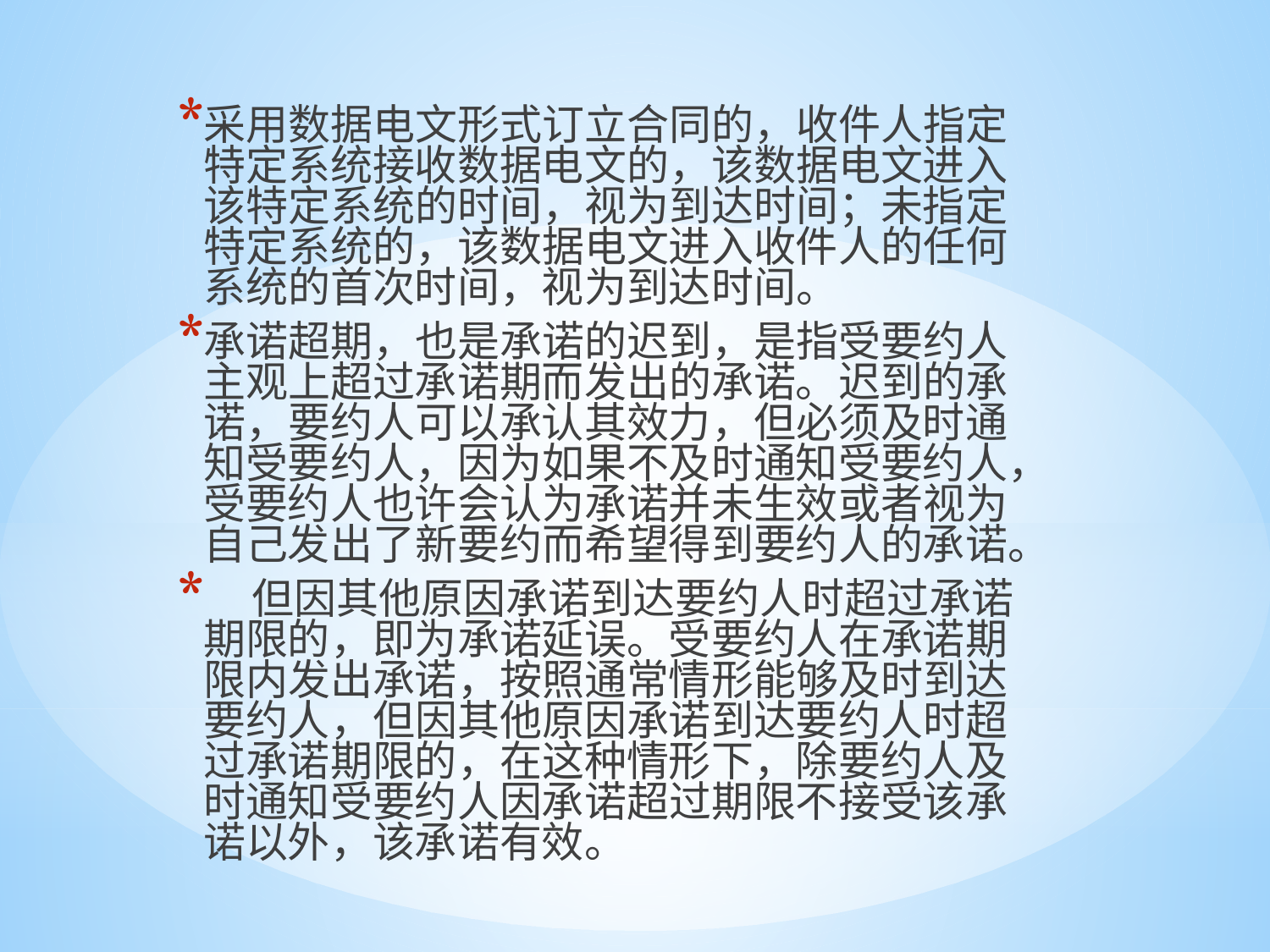

采用数据电文形式订立合同的，收件人指定特定系统接收数据电文的，该数据电文进入该特定系统的时间，视为到达时间；未指定特定系统的，该数据电文进入收件人的任何系统的首次时间，视为到达时间。
承诺超期，也是承诺的迟到，是指受要约人主观上超过承诺期而发出的承诺。迟到的承诺，要约人可以承认其效力，但必须及时通知受要约人，因为如果不及时通知受要约人，受要约人也许会认为承诺并未生效或者视为自己发出了新要约而希望得到要约人的承诺。
    但因其他原因承诺到达要约人时超过承诺期限的，即为承诺延误。受要约人在承诺期限内发出承诺，按照通常情形能够及时到达要约人，但因其他原因承诺到达要约人时超过承诺期限的，在这种情形下，除要约人及时通知受要约人因承诺超过期限不接受该承诺以外，该承诺有效。
#